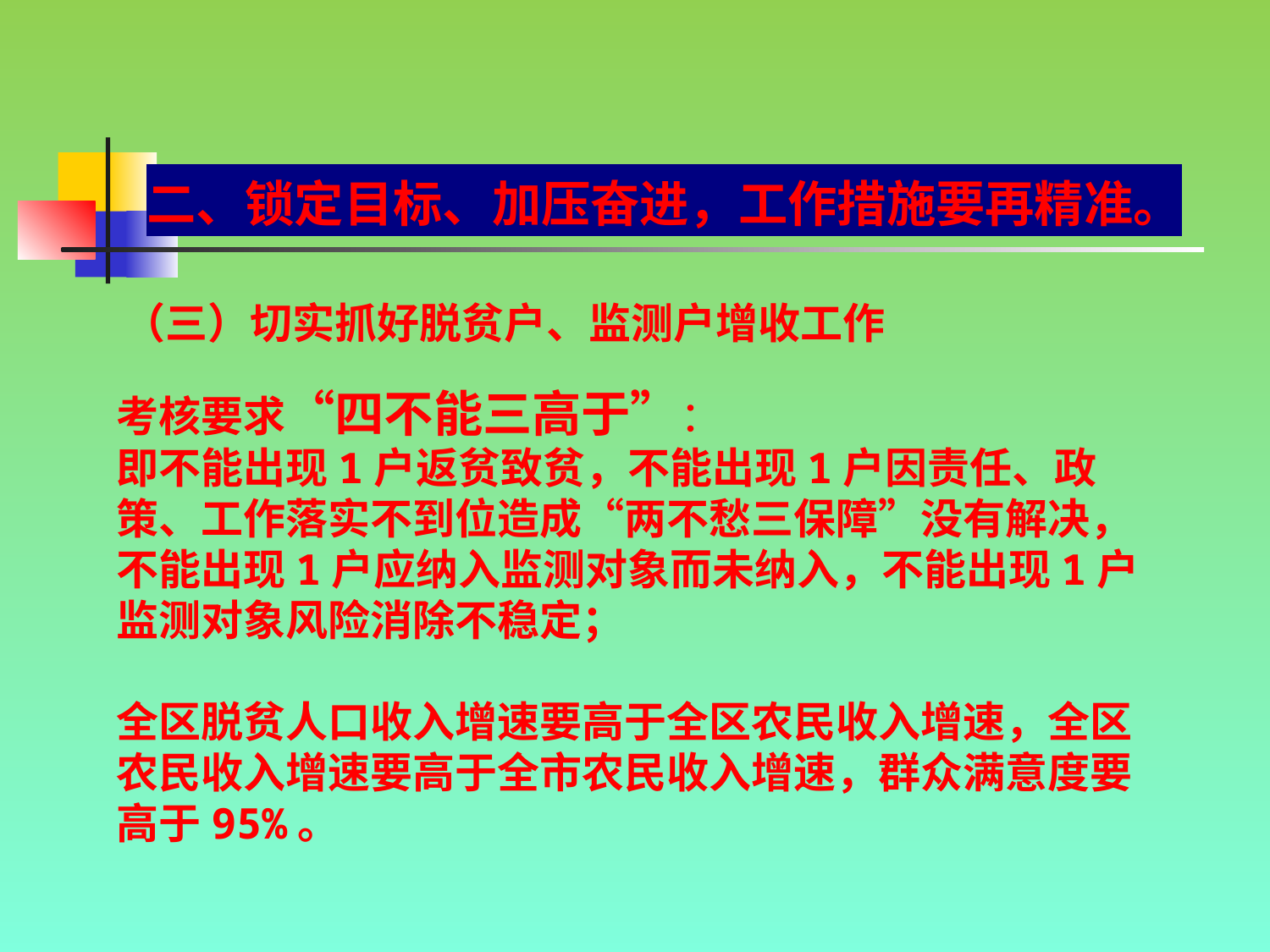

二、锁定目标、加压奋进，工作措施要再精准。
（三）切实抓好脱贫户、监测户增收工作
考核要求“四不能三高于”：
即不能出现1户返贫致贫，不能出现1户因责任、政策、工作落实不到位造成“两不愁三保障”没有解决，不能出现1户应纳入监测对象而未纳入，不能出现1户监测对象风险消除不稳定；

全区脱贫人口收入增速要高于全区农民收入增速，全区农民收入增速要高于全市农民收入增速，群众满意度要高于95%。